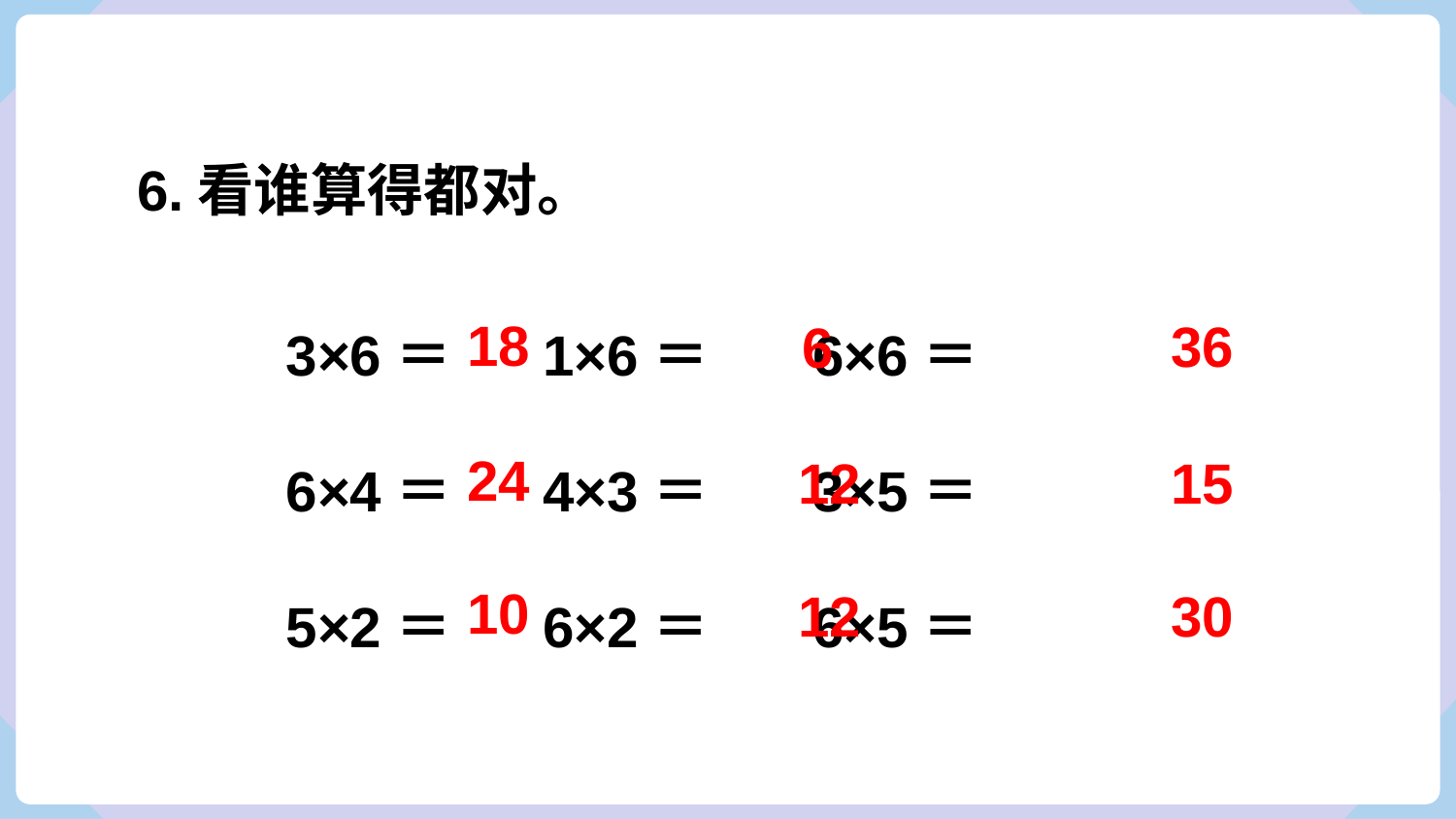

6.看谁算得都对。
3×6＝      1×6＝       6×6＝
6×4＝      4×3＝       3×5＝
5×2＝      6×2＝       6×5＝
18
36
6
24
15
12
10
30
12